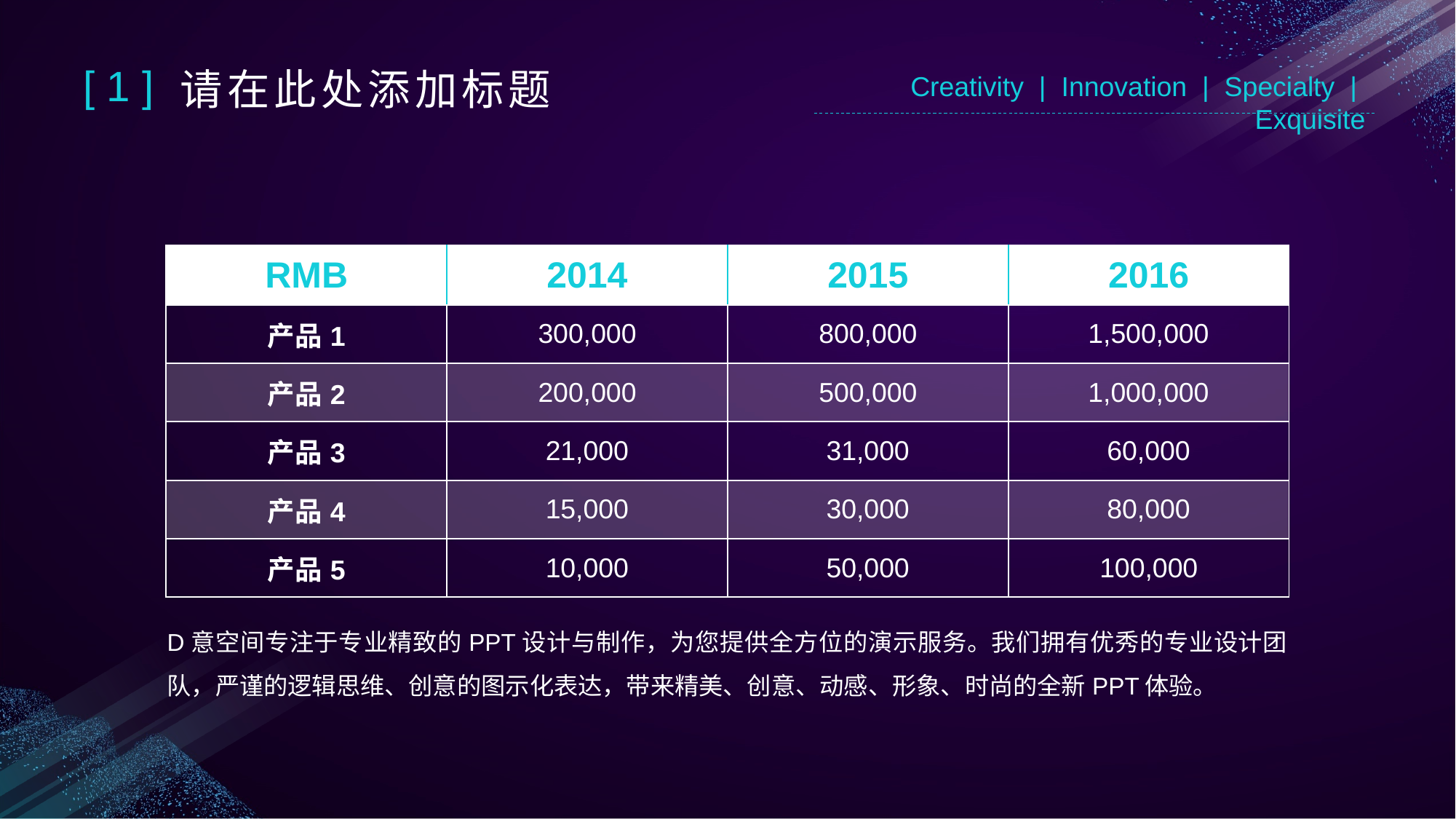

[ 1 ]
请在此处添加标题
Creativity  |  Innovation  |  Specialty  |  Exquisite
| RMB | 2014 | 2015 | 2016 |
| --- | --- | --- | --- |
| 产品1 | 300,000 | 800,000 | 1,500,000 |
| 产品2 | 200,000 | 500,000 | 1,000,000 |
| 产品3 | 21,000 | 31,000 | 60,000 |
| 产品4 | 15,000 | 30,000 | 80,000 |
| 产品5 | 10,000 | 50,000 | 100,000 |
D意空间专注于专业精致的PPT设计与制作，为您提供全方位的演示服务。我们拥有优秀的专业设计团队，严谨的逻辑思维、创意的图示化表达，带来精美、创意、动感、形象、时尚的全新PPT体验。